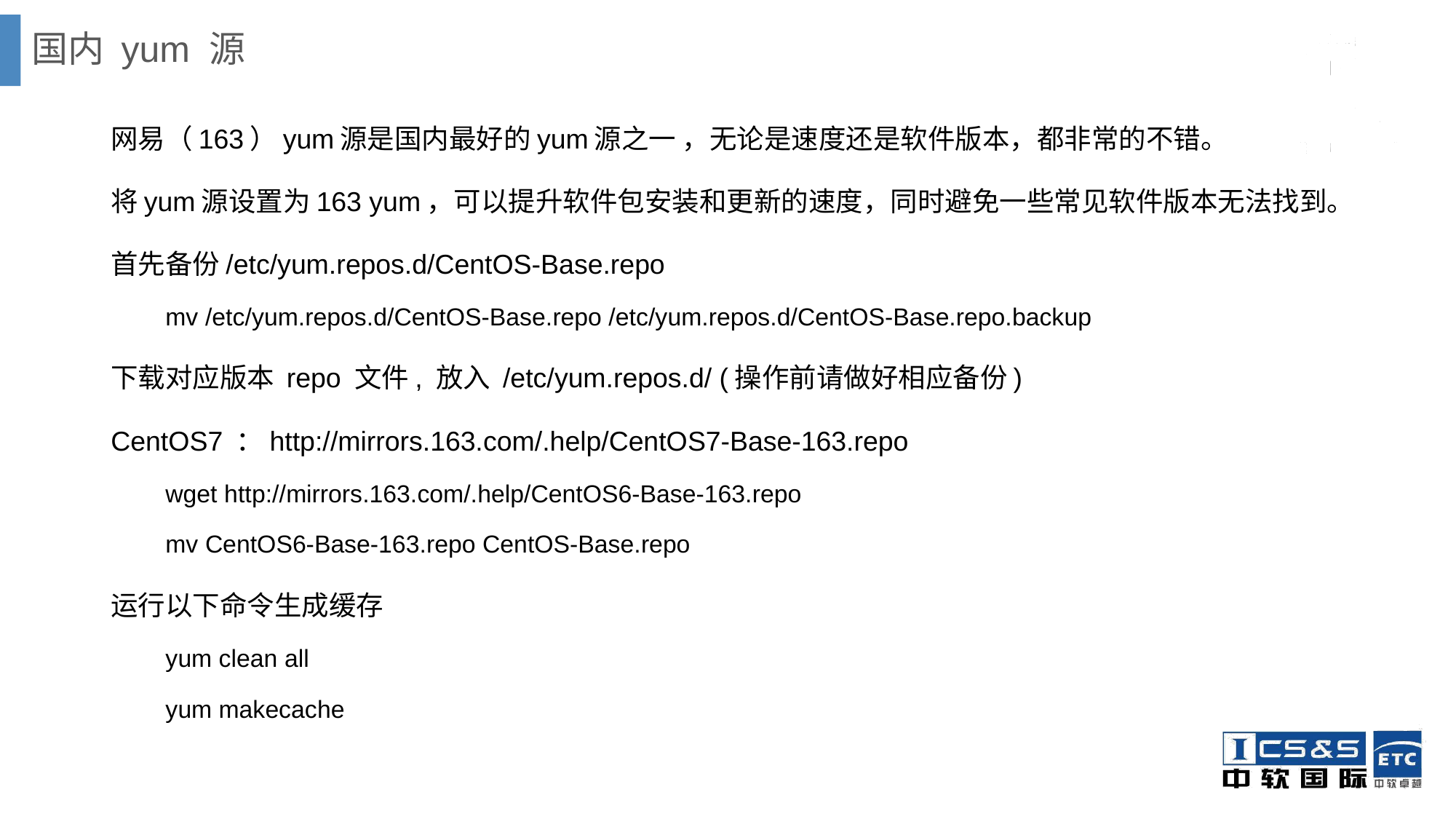

# 国内 yum 源
网易（163）yum源是国内最好的yum源之一 ，无论是速度还是软件版本，都非常的不错。
将yum源设置为163 yum，可以提升软件包安装和更新的速度，同时避免一些常见软件版本无法找到。
首先备份/etc/yum.repos.d/CentOS-Base.repo
mv /etc/yum.repos.d/CentOS-Base.repo /etc/yum.repos.d/CentOS-Base.repo.backup
下载对应版本 repo 文件, 放入 /etc/yum.repos.d/ (操作前请做好相应备份)
CentOS7 ：http://mirrors.163.com/.help/CentOS7-Base-163.repo
wget http://mirrors.163.com/.help/CentOS6-Base-163.repo
mv CentOS6-Base-163.repo CentOS-Base.repo
运行以下命令生成缓存
yum clean all
yum makecache